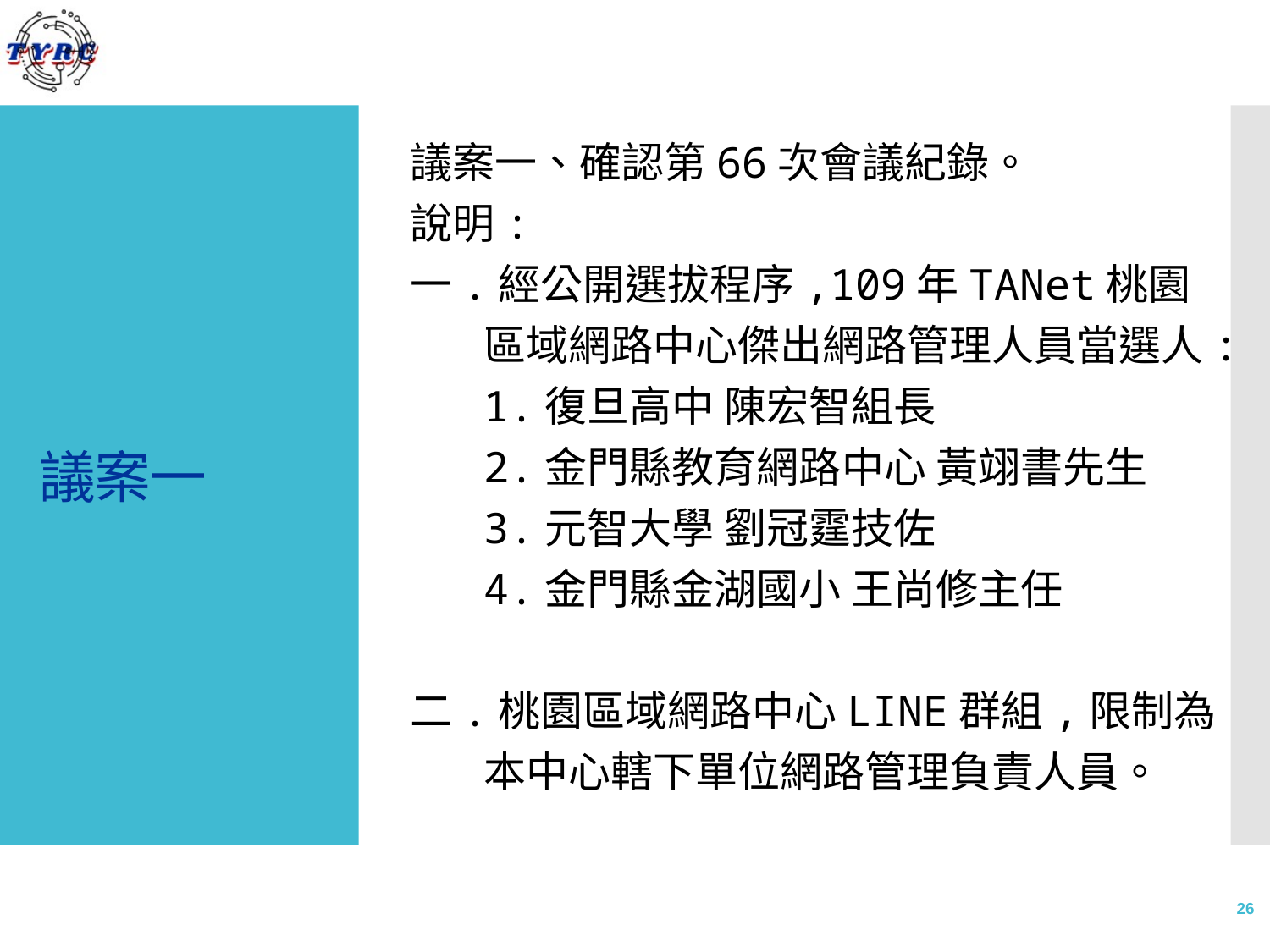

議案一、確認第66次會議紀錄。
說明:
一.經公開選拔程序,109年TANet桃園區域網路中心傑出網路管理人員當選人:
	1.復旦高中 陳宏智組長
	2.金門縣教育網路中心 黃翊書先生
	3.元智大學 劉冠霆技佐
	4.金門縣金湖國小 王尚修主任
二.桃園區域網路中心LINE群組,限制為本中心轄下單位網路管理負責人員。
# 議案一
26